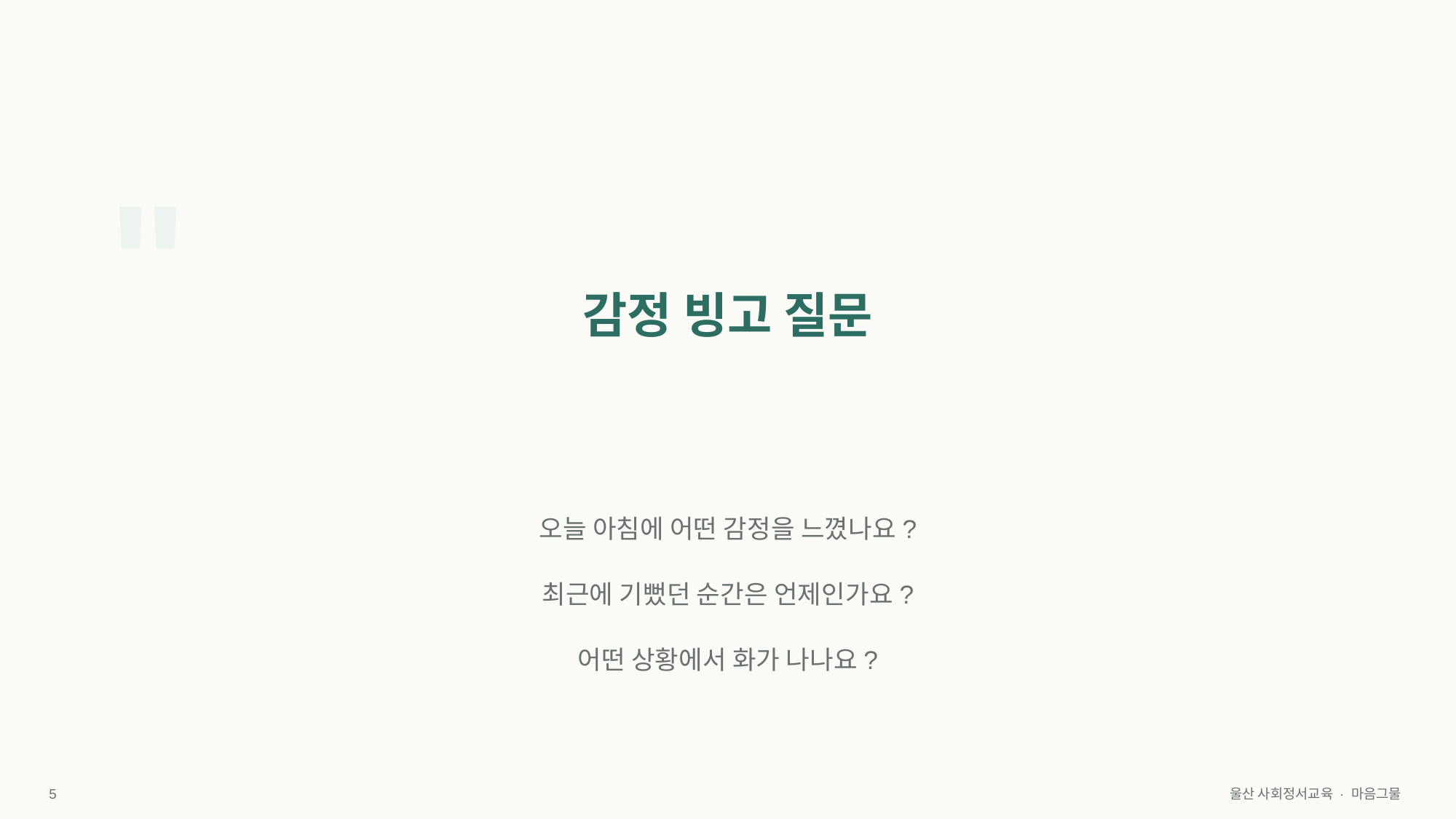

"
감정 빙고 질문
오늘 아침에 어떤 감정을 느꼈나요?
최근에 기뻤던 순간은 언제인가요?
어떤 상황에서 화가 나나요?
5
울산 사회정서교육 · 마음그물